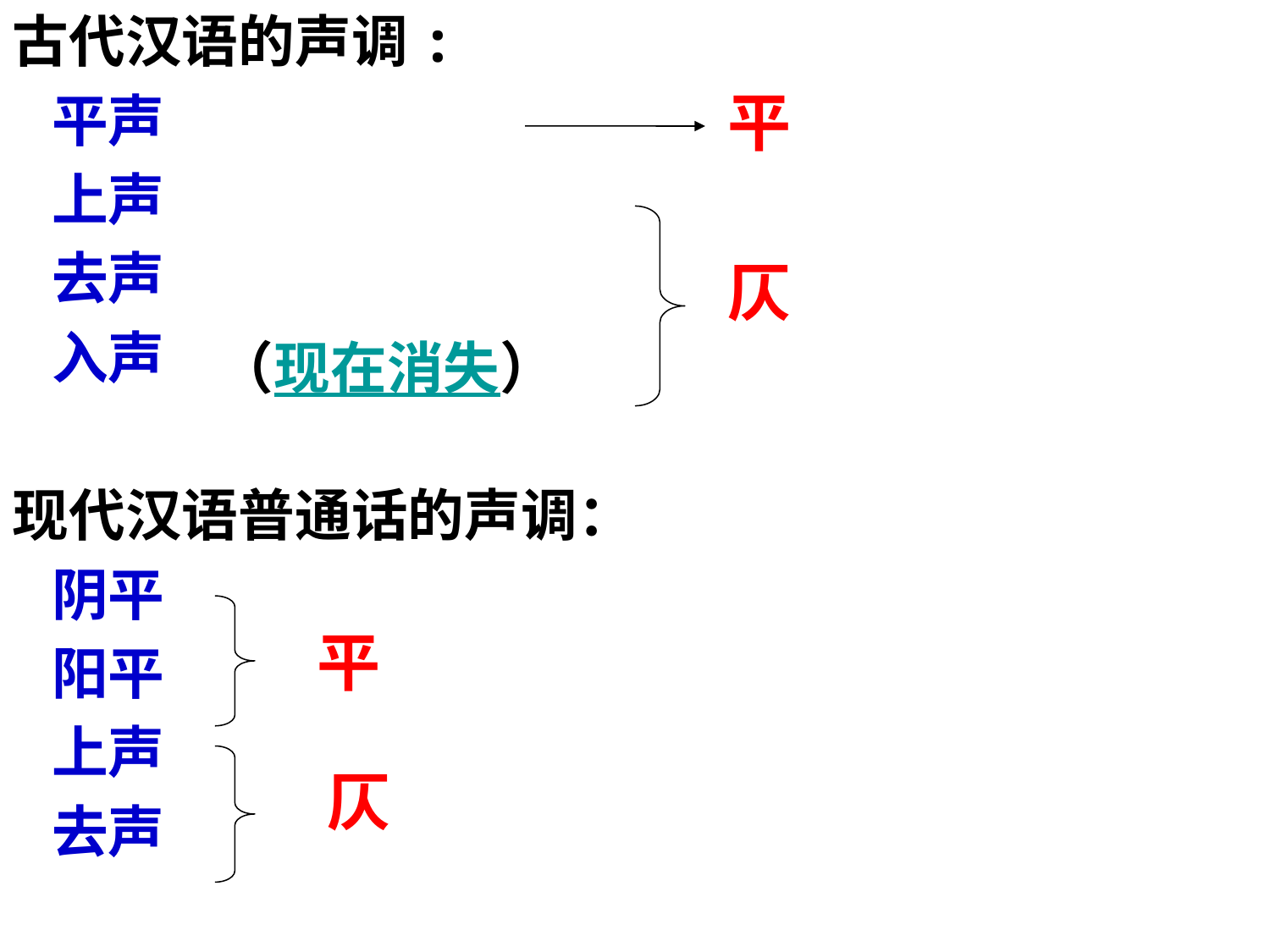

古代汉语的声调:
  平声
  上声
  去声
  入声

现代汉语普通话的声调：
  阴平
  阳平
  上声
  去声
平

仄
（现在消失）

平

仄